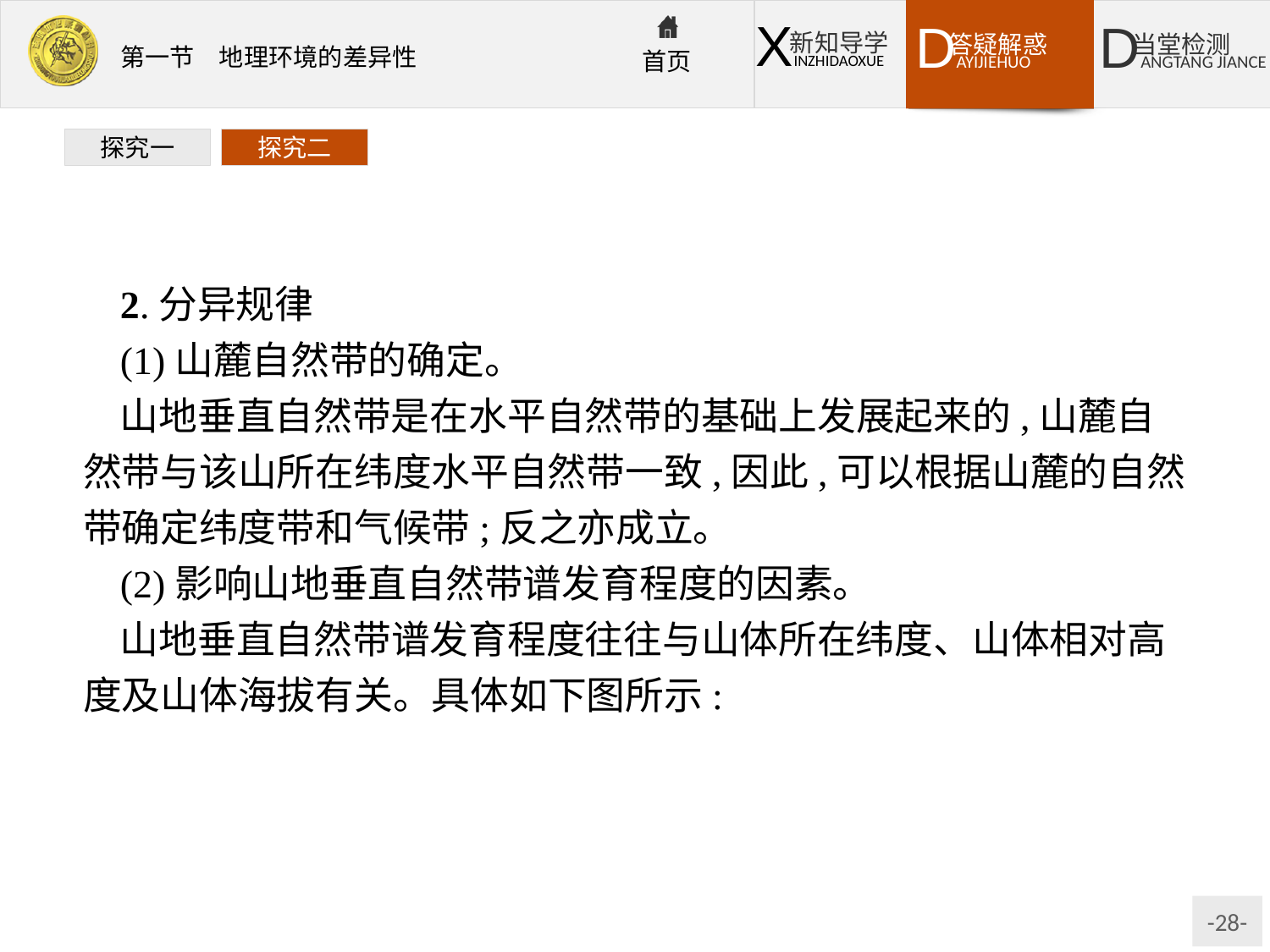

探究一
探究二
2.分异规律
(1)山麓自然带的确定。
山地垂直自然带是在水平自然带的基础上发展起来的,山麓自然带与该山所在纬度水平自然带一致,因此,可以根据山麓的自然带确定纬度带和气候带;反之亦成立。
(2)影响山地垂直自然带谱发育程度的因素。
山地垂直自然带谱发育程度往往与山体所在纬度、山体相对高度及山体海拔有关。具体如下图所示: